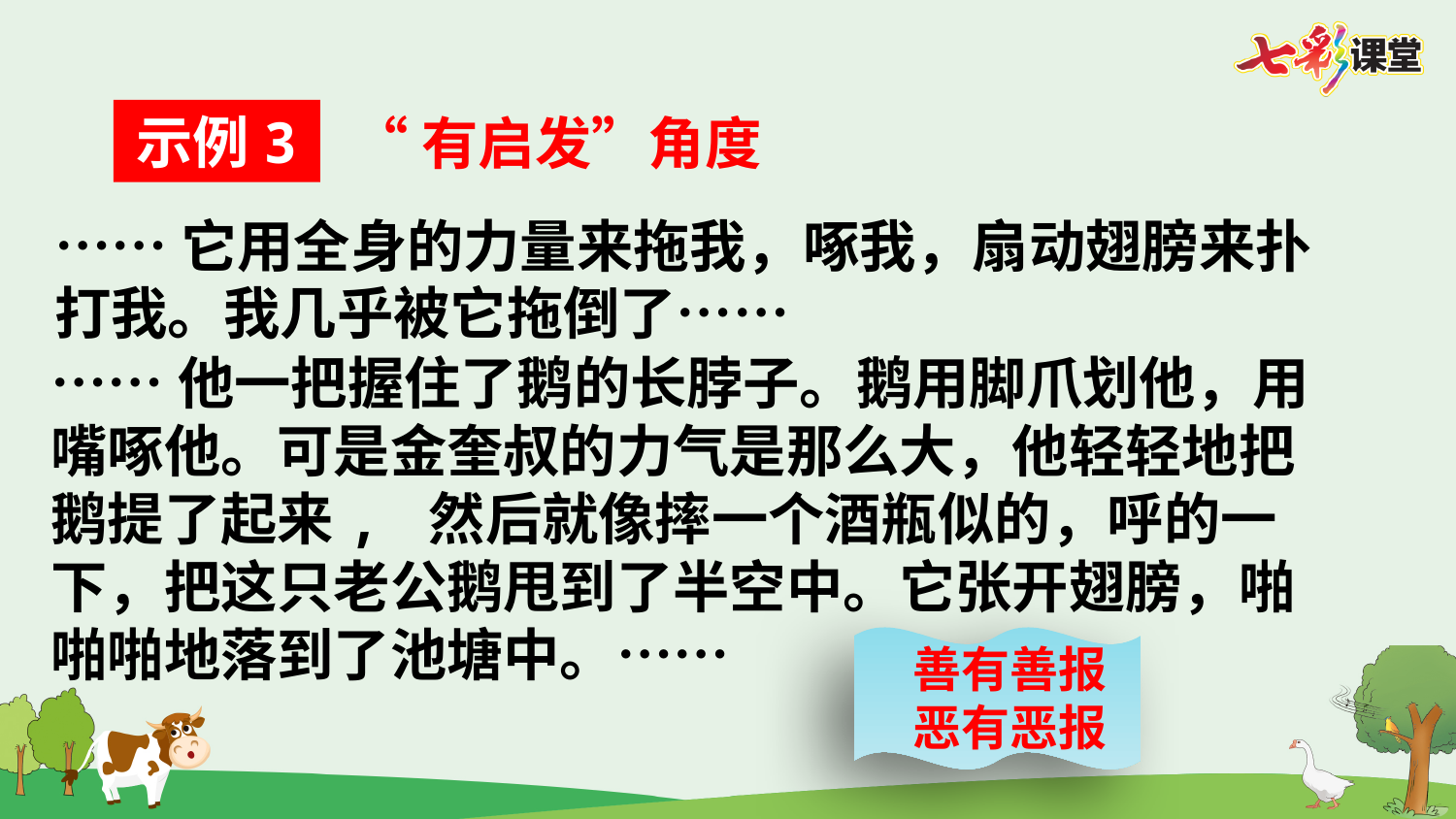

示例3
“有启发”角度
……它用全身的力量来拖我，啄我，扇动翅膀来扑打我。我几乎被它拖倒了……
……他一把握住了鹅的长脖子。鹅用脚爪划他，用嘴啄他。可是金奎叔的力气是那么大，他轻轻地把鹅提了起来, 然后就像摔一个酒瓶似的，呼的一下，把这只老公鹅甩到了半空中。它张开翅膀，啪啪啪地落到了池塘中。……
善有善报
恶有恶报